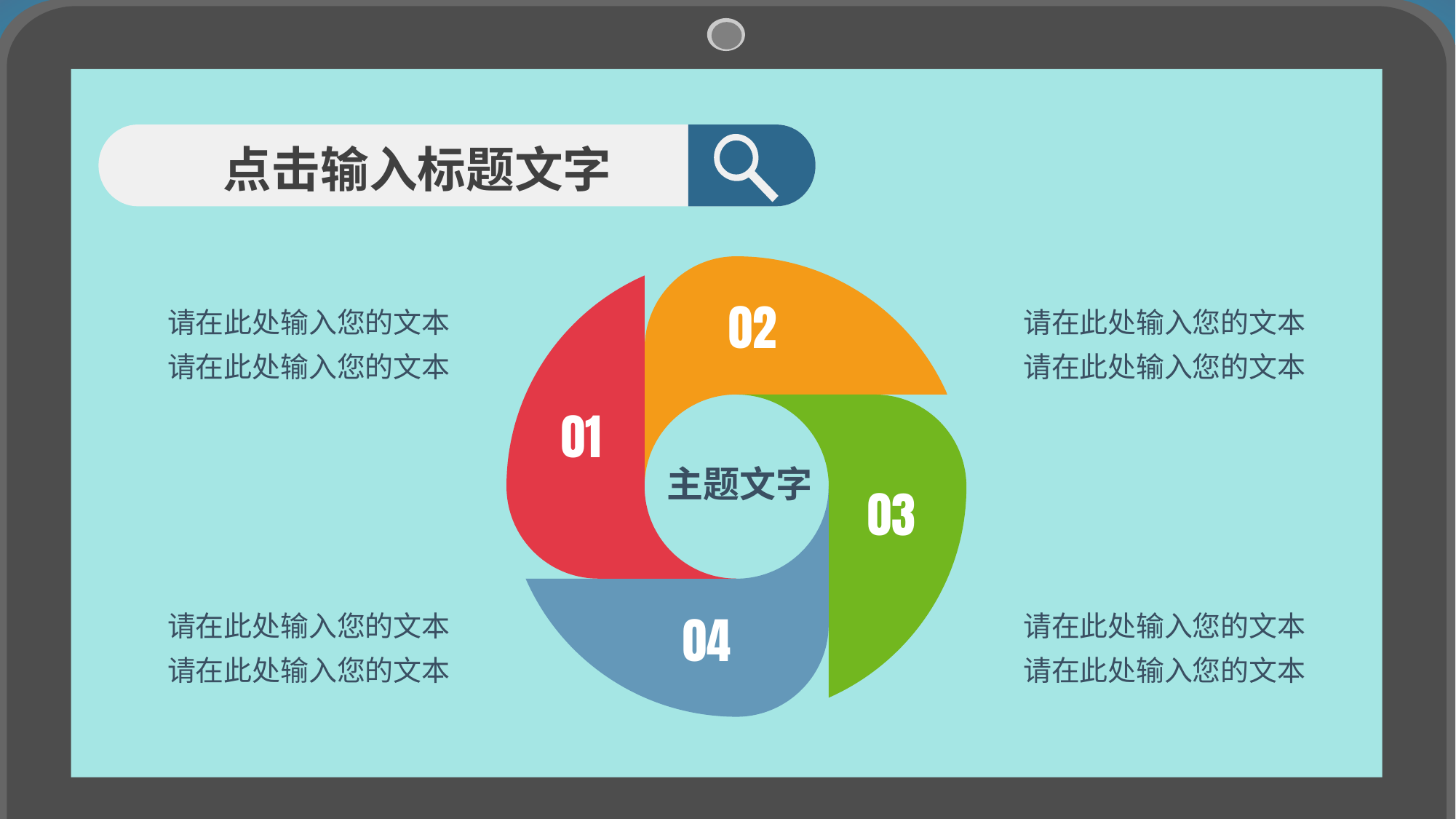

点击输入标题文字

02

01
主题文字
03

04
请在此处输入您的文本
请在此处输入您的文本
请在此处输入您的文本
请在此处输入您的文本
请在此处输入您的文本
请在此处输入您的文本
请在此处输入您的文本
请在此处输入您的文本